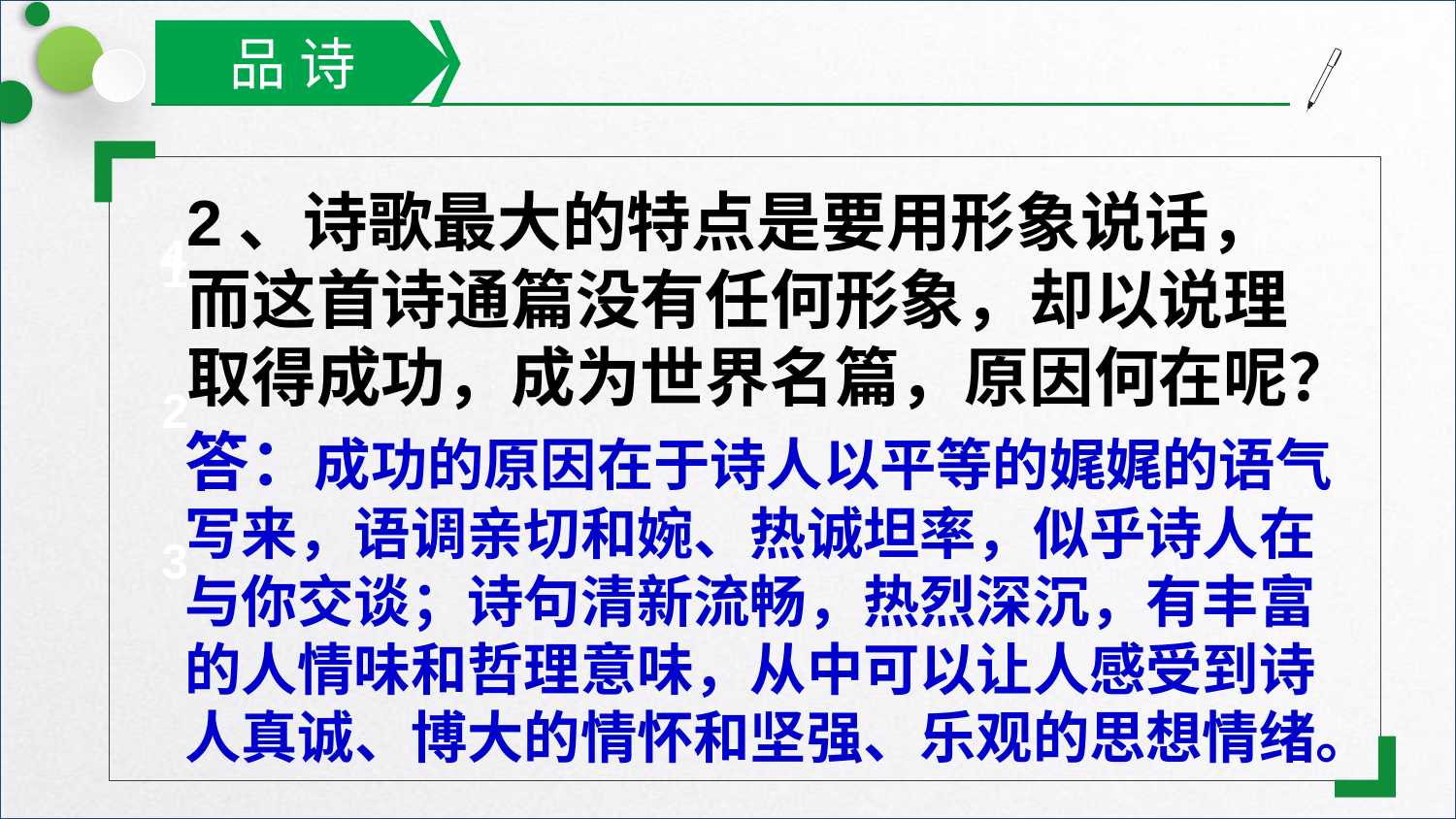

品 诗

2、诗歌最大的特点是要用形象说话，而这首诗通篇没有任何形象，却以说理取得成功，成为世界名篇，原因何在呢？
4
1
2
答：成功的原因在于诗人以平等的娓娓的语气写来，语调亲切和婉、热诚坦率，似乎诗人在与你交谈；诗句清新流畅，热烈深沉，有丰富的人情味和哲理意味，从中可以让人感受到诗人真诚、博大的情怀和坚强、乐观的思想情绪。
3